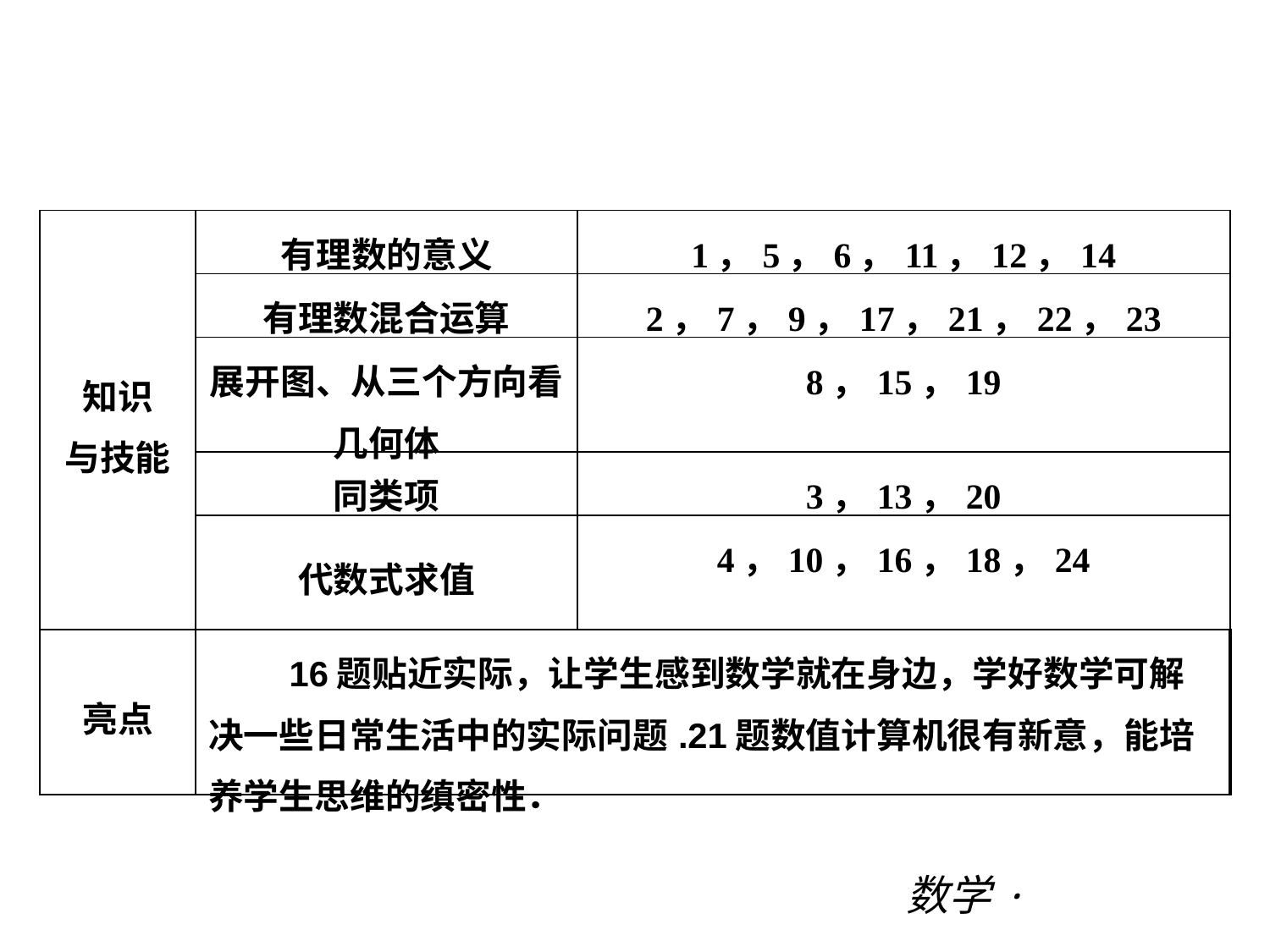

阶段综合测试二(期中一)
| 知识 与技能 | 有理数的意义 | 1，5，6，11，12，14 |
| --- | --- | --- |
|  | 有理数混合运算 | 2，7，9，17，21，22，23 |
|  | 展开图、从三个方向看几何体 | 8，15，19 |
|  | 同类项 | 3，13，20 |
|  | 代数式求值 | 4，10，16，18，24 |
| 亮点 | 16题贴近实际，让学生感到数学就在身边，学好数学可解决一些日常生活中的实际问题.21题数值计算机很有新意，能培养学生思维的缜密性． |  |
数学·新课标（BS）